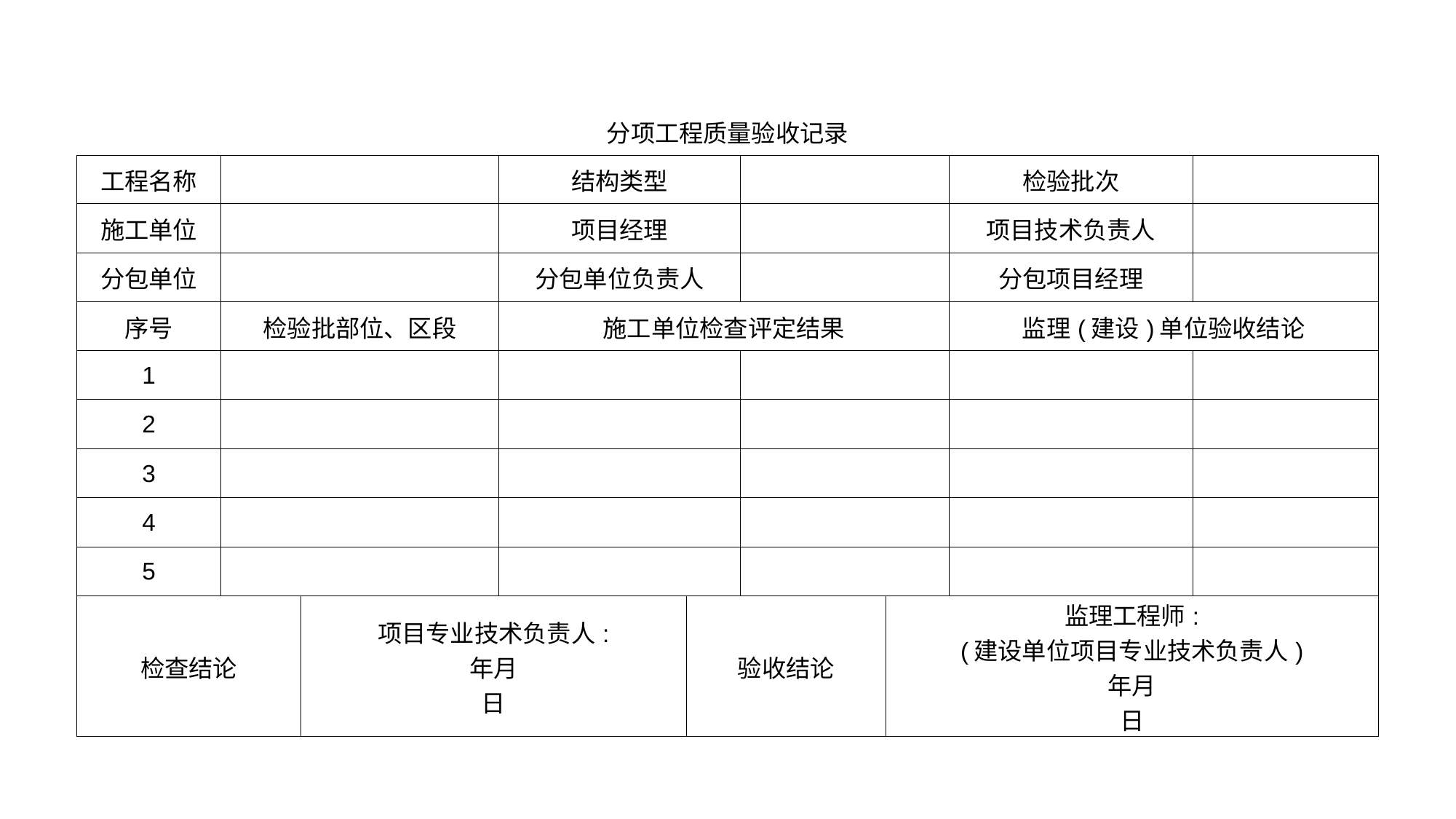

| 分项工程质量验收记录 |  |  |  |  |  |  |  |  |
| --- | --- | --- | --- | --- | --- | --- | --- | --- |
| 工程名称 |  |  | 结构类型 |  |  |  | 检验批次 |  |
| 施工单位 |  |  | 项目经理 |  |  |  | 项目技术负责人 |  |
| 分包单位 |  |  | 分包单位负责人 |  |  |  | 分包项目经理 |  |
| 序号 | 检验批部位、区段 |  | 施工单位检查评定结果 |  |  |  | 监理(建设)单位验收结论 |  |
| 1 |  |  |  |  |  |  |  |  |
| 2 |  |  |  |  |  |  |  |  |
| 3 |  |  |  |  |  |  |  |  |
| 4 |  |  |  |  |  |  |  |  |
| 5 |  |  |  |  |  |  |  |  |
| 检查结论 |  | 项目专业技术负责人: 年月 日 |  | 验收结论 |  | 监理工程师: (建设单位项目专业技术负责人) 年月 日 |  |  |